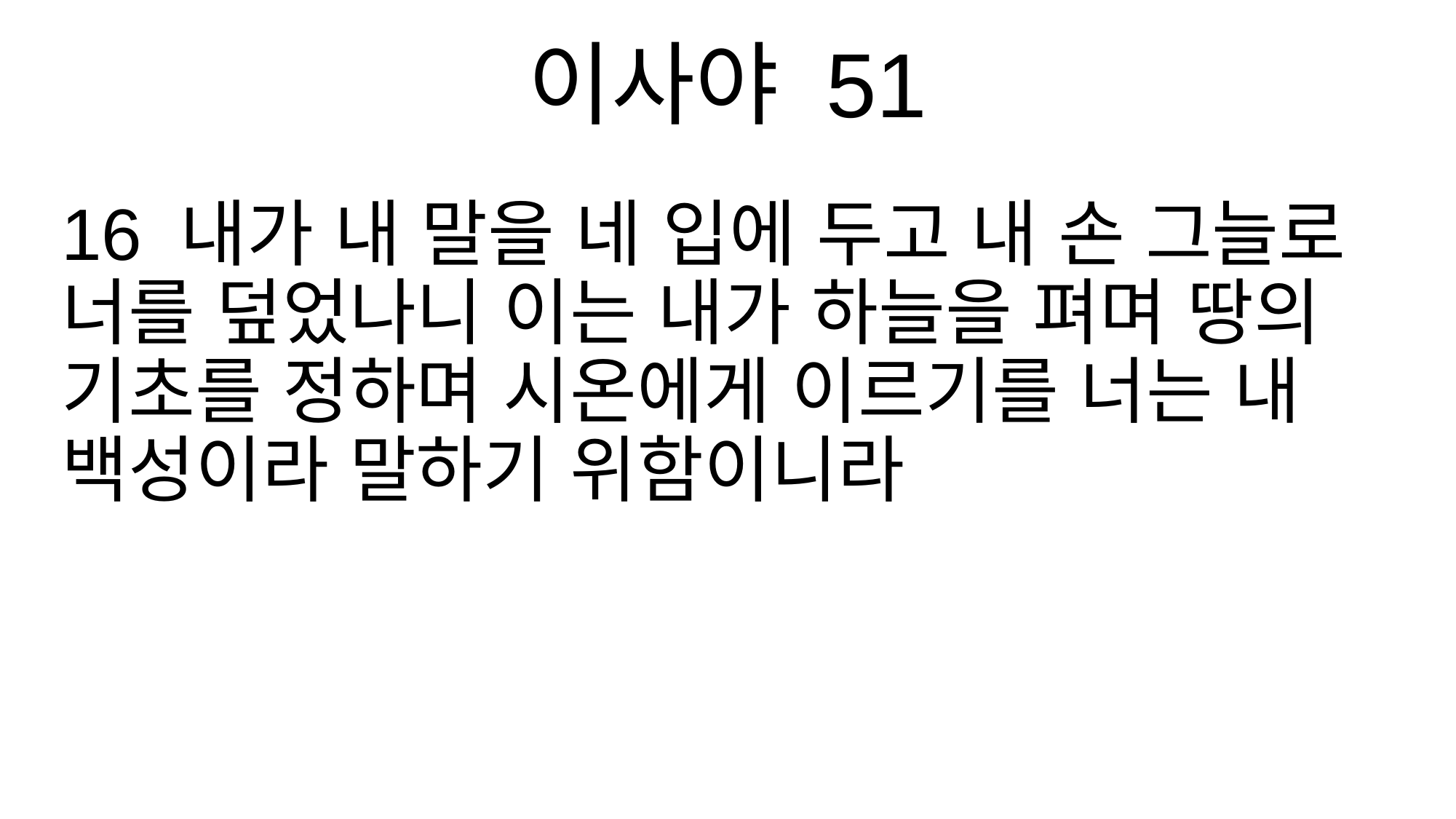

이사야 51
16 내가 내 말을 네 입에 두고 내 손 그늘로 너를 덮었나니 이는 내가 하늘을 펴며 땅의 기초를 정하며 시온에게 이르기를 너는 내 백성이라 말하기 위함이니라